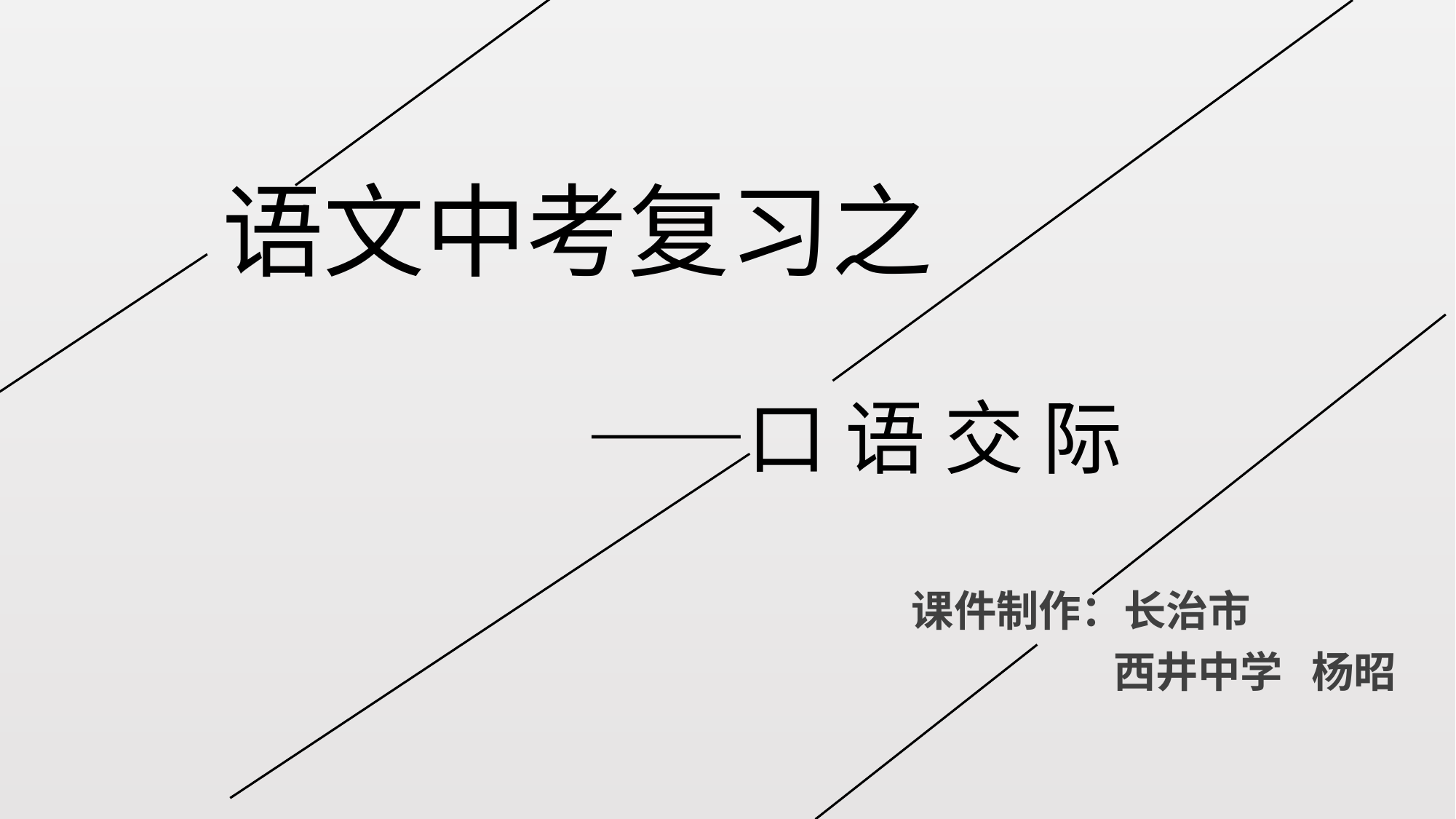

# 语文中考复习之 ——口 语 交 际
课件制作：长治市
                                   西井中学   杨昭